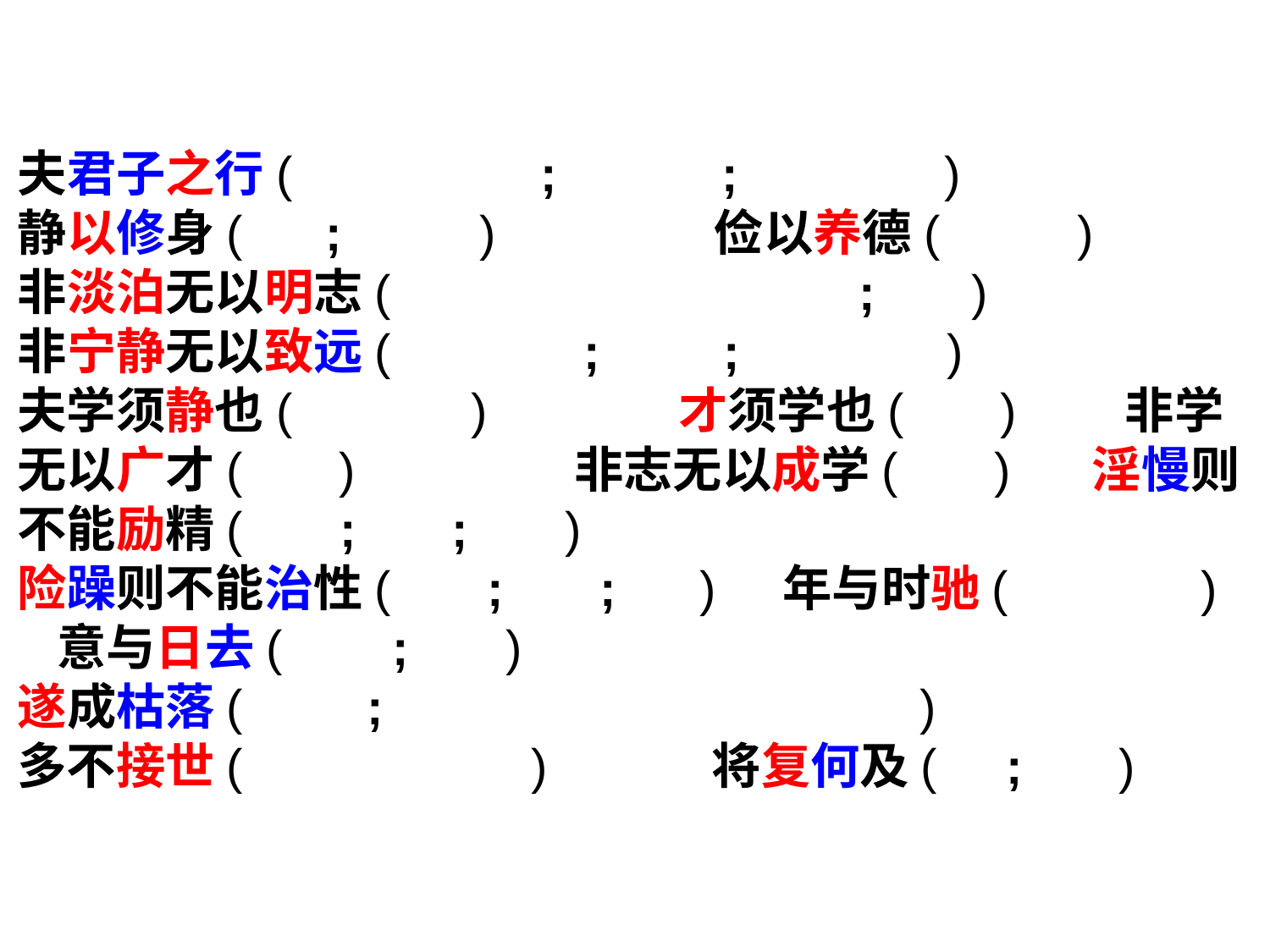

夫君子之行(                  ;            ;               )
静以修身(      ;          )               俭以养德(          )
非淡泊无以明志(                                  ;       )
非宁静无以致远(              ;         ;               )
夫学须静也(             )             才须学也(       )       非学无以广才(       )               非志无以成学(       )     淫慢则不能励精(       ;       ;       )
险躁则不能治性(       ;       ;      )    年与时驰(              )      意与日去(        ;       )
遂成枯落(         ;                                       )
多不接世(                     )           将复何及(     ;       )